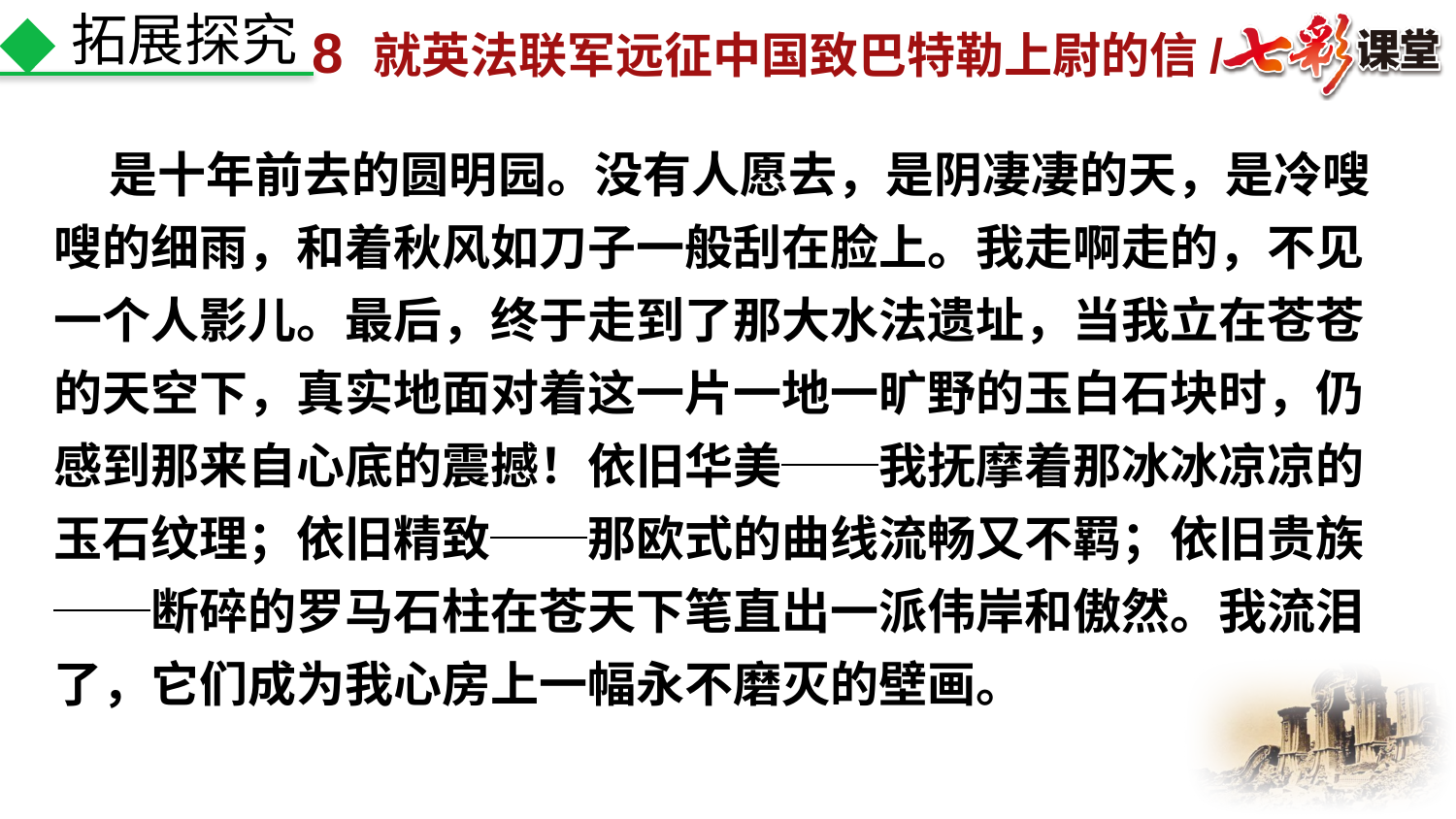

拓展探究

拓展阅读
    是十年前去的圆明园。没有人愿去，是阴凄凄的天，是冷嗖嗖的细雨，和着秋风如刀子一般刮在脸上。我走啊走的，不见一个人影儿。最后，终于走到了那大水法遗址，当我立在苍苍的天空下，真实地面对着这一片一地一旷野的玉白石块时，仍感到那来自心底的震撼！依旧华美──我抚摩着那冰冰凉凉的玉石纹理；依旧精致──那欧式的曲线流畅又不羁；依旧贵族──断碎的罗马石柱在苍天下笔直出一派伟岸和傲然。我流泪了，它们成为我心房上一幅永不磨灭的壁画。